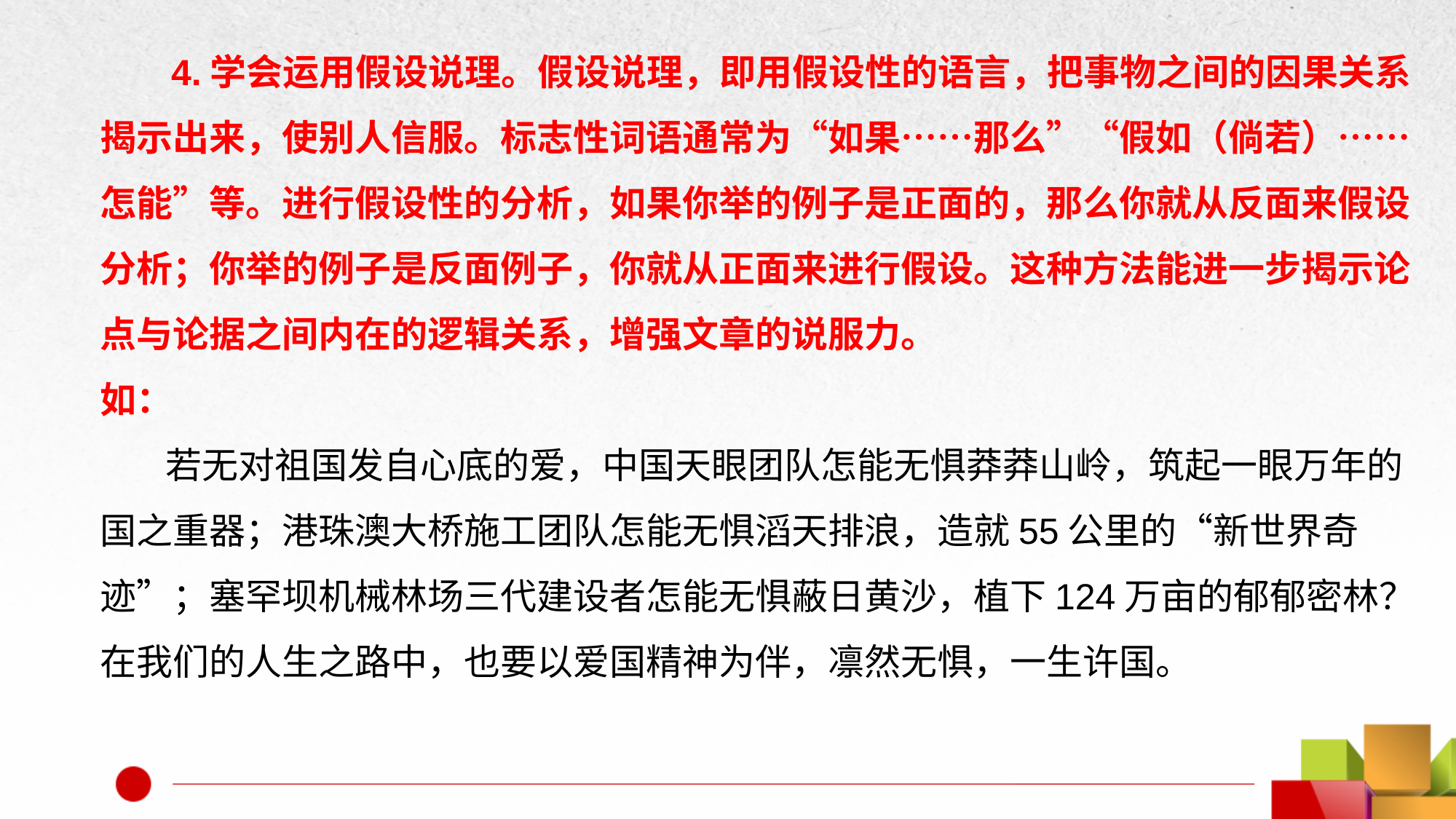

4.学会运用假设说理。假设说理，即用假设性的语言，把事物之间的因果关系揭示出来，使别人信服。标志性词语通常为“如果……那么”“假如（倘若）……怎能”等。进行假设性的分析，如果你举的例子是正面的，那么你就从反面来假设分析；你举的例子是反面例子，你就从正面来进行假设。这种方法能进一步揭示论点与论据之间内在的逻辑关系，增强文章的说服力。
如：
       若无对祖国发自心底的爱，中国天眼团队怎能无惧莽莽山岭，筑起一眼万年的国之重器；港珠澳大桥施工团队怎能无惧滔天排浪，造就55公里的“新世界奇迹”；塞罕坝机械林场三代建设者怎能无惧蔽日黄沙，植下124万亩的郁郁密林？在我们的人生之路中，也要以爱国精神为伴，凛然无惧，一生许国。